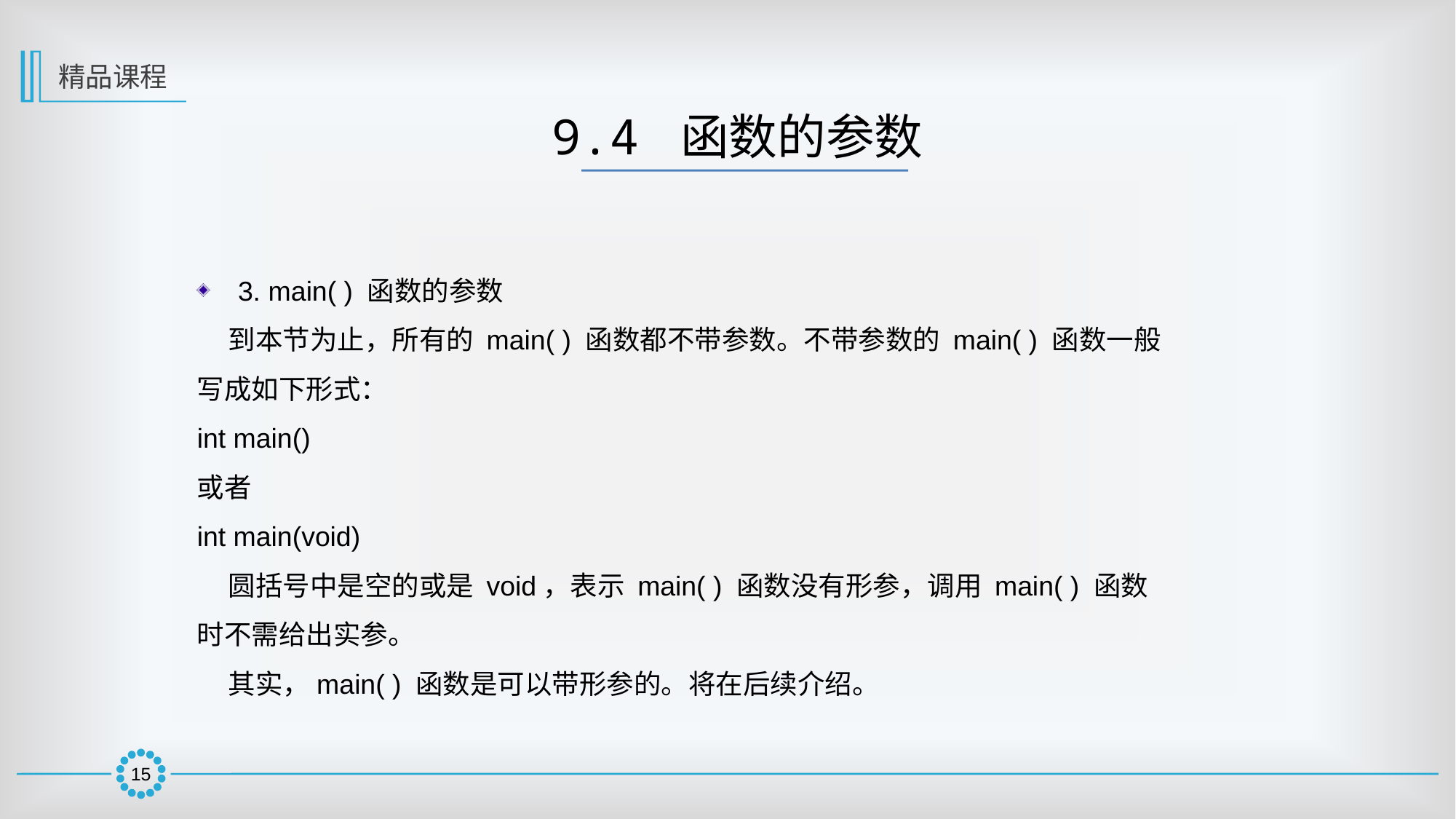

精品课程
9.4 函数的参数

3. main( ) 函数的参数
    到本节为止，所有的 main( ) 函数都不带参数。不带参数的 main( ) 函数一般写成如下形式：
int main()
或者
int main(void)
    圆括号中是空的或是 void，表示 main( ) 函数没有形参，调用 main( ) 函数时不需给出实参。
    其实，main( ) 函数是可以带形参的。将在后续介绍。

15